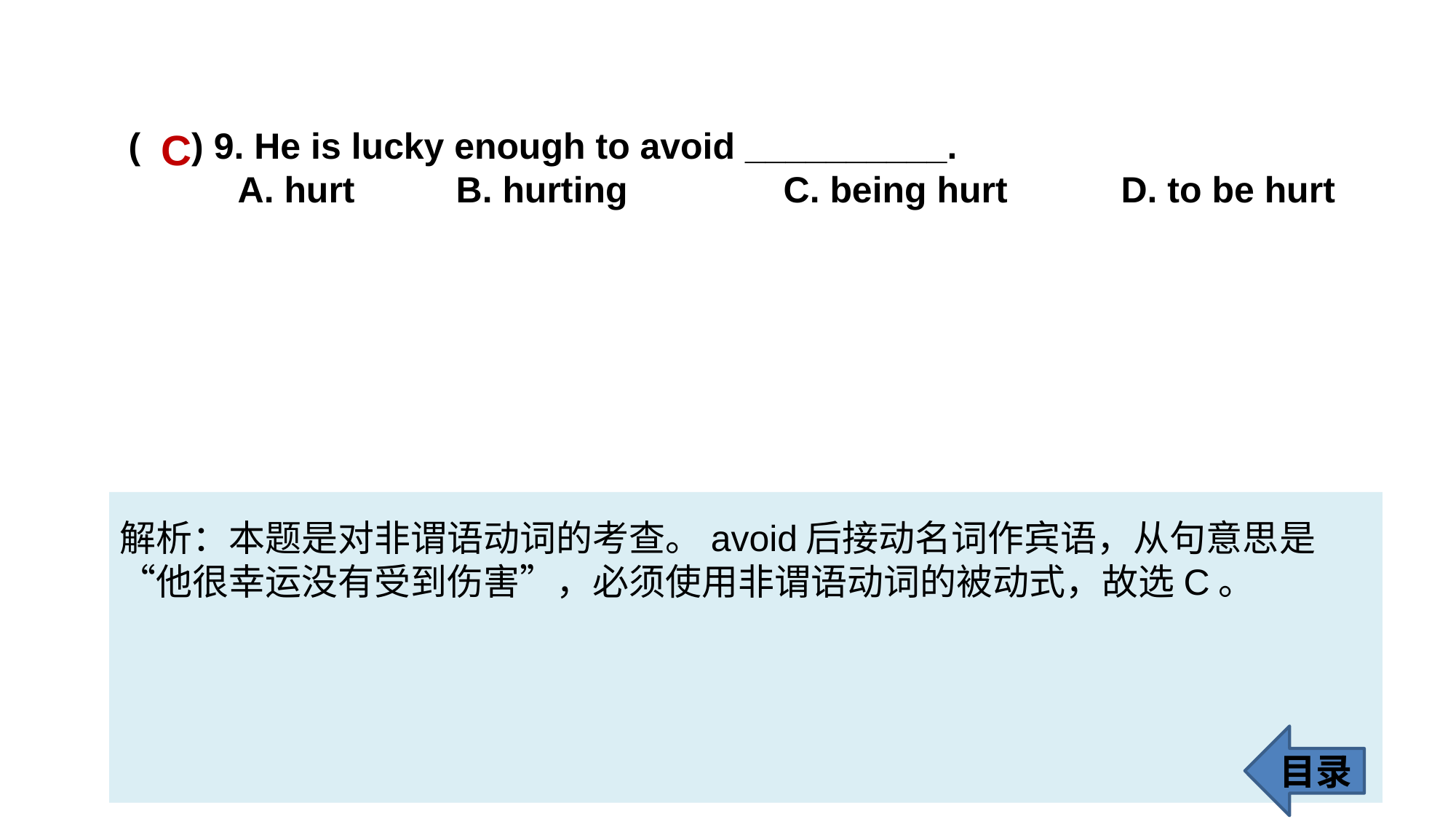

(     ) 9. He is lucky enough to avoid __________.
	A. hurt 	B. hurting 		C. being hurt	 D. to be hurt
C

解析：本题是对非谓语动词的考查。avoid后接动名词作宾语，从句意思是“他很幸运没有受到伤害”，必须使用非谓语动词的被动式，故选C。
目录
70